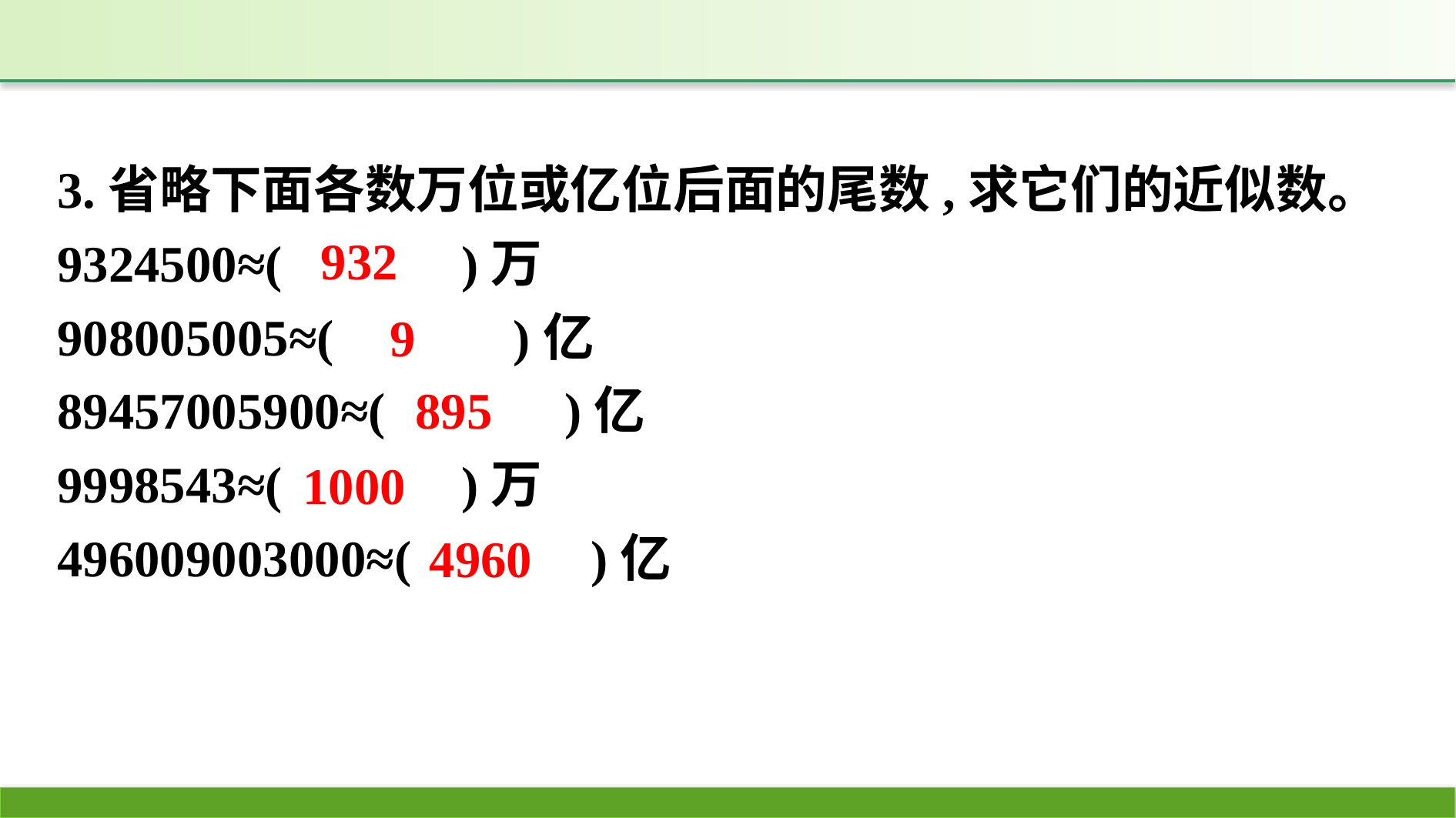

3.省略下面各数万位或亿位后面的尾数,求它们的近似数。
9324500≈(　　　)万
908005005≈(　　　)亿
89457005900≈(　　　)亿
9998543≈(　　　)万
496009003000≈(　　　)亿
932
9
895
1000
4960